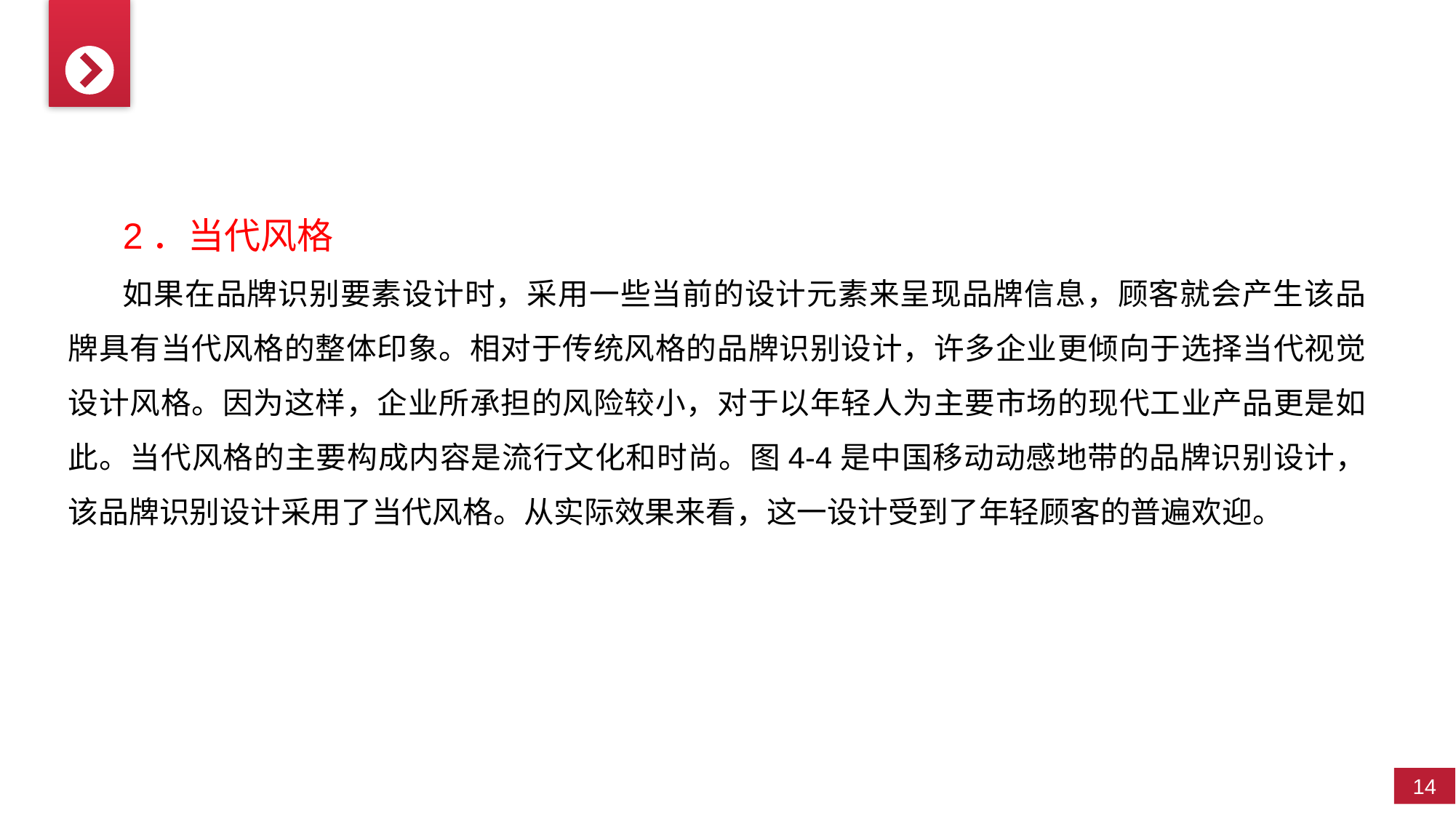

2．当代风格
如果在品牌识别要素设计时，采用一些当前的设计元素来呈现品牌信息，顾客就会产生该品牌具有当代风格的整体印象。相对于传统风格的品牌识别设计，许多企业更倾向于选择当代视觉设计风格。因为这样，企业所承担的风险较小，对于以年轻人为主要市场的现代工业产品更是如此。当代风格的主要构成内容是流行文化和时尚。图4-4是中国移动动感地带的品牌识别设计，该品牌识别设计采用了当代风格。从实际效果来看，这一设计受到了年轻顾客的普遍欢迎。